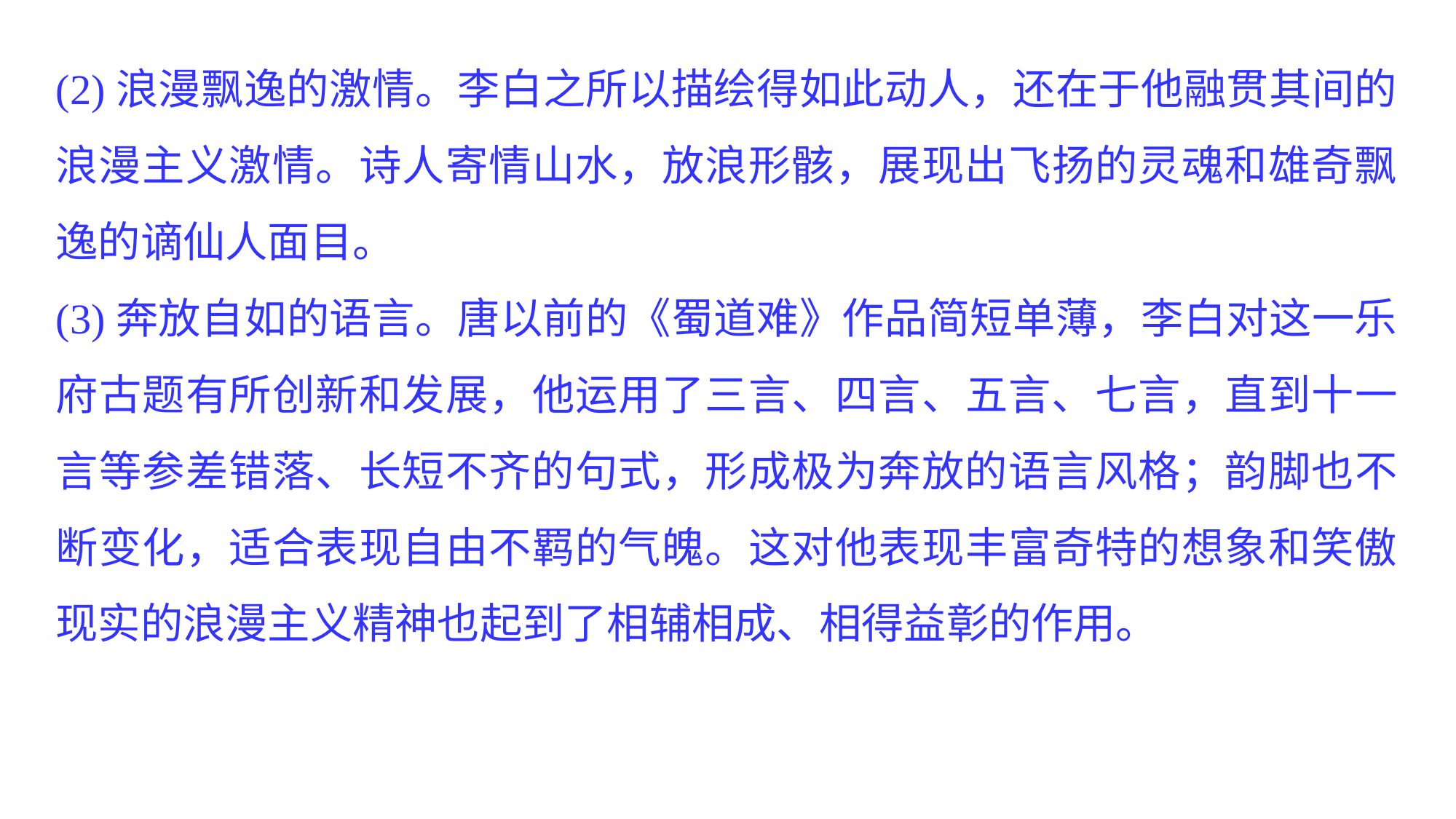

(2)浪漫飘逸的激情。李白之所以描绘得如此动人，还在于他融贯其间的浪漫主义激情。诗人寄情山水，放浪形骸，展现出飞扬的灵魂和雄奇飘逸的谪仙人面目。
(3)奔放自如的语言。唐以前的《蜀道难》作品简短单薄，李白对这一乐府古题有所创新和发展，他运用了三言、四言、五言、七言，直到十一言等参差错落、长短不齐的句式，形成极为奔放的语言风格；韵脚也不断变化，适合表现自由不羁的气魄。这对他表现丰富奇特的想象和笑傲现实的浪漫主义精神也起到了相辅相成、相得益彰的作用。